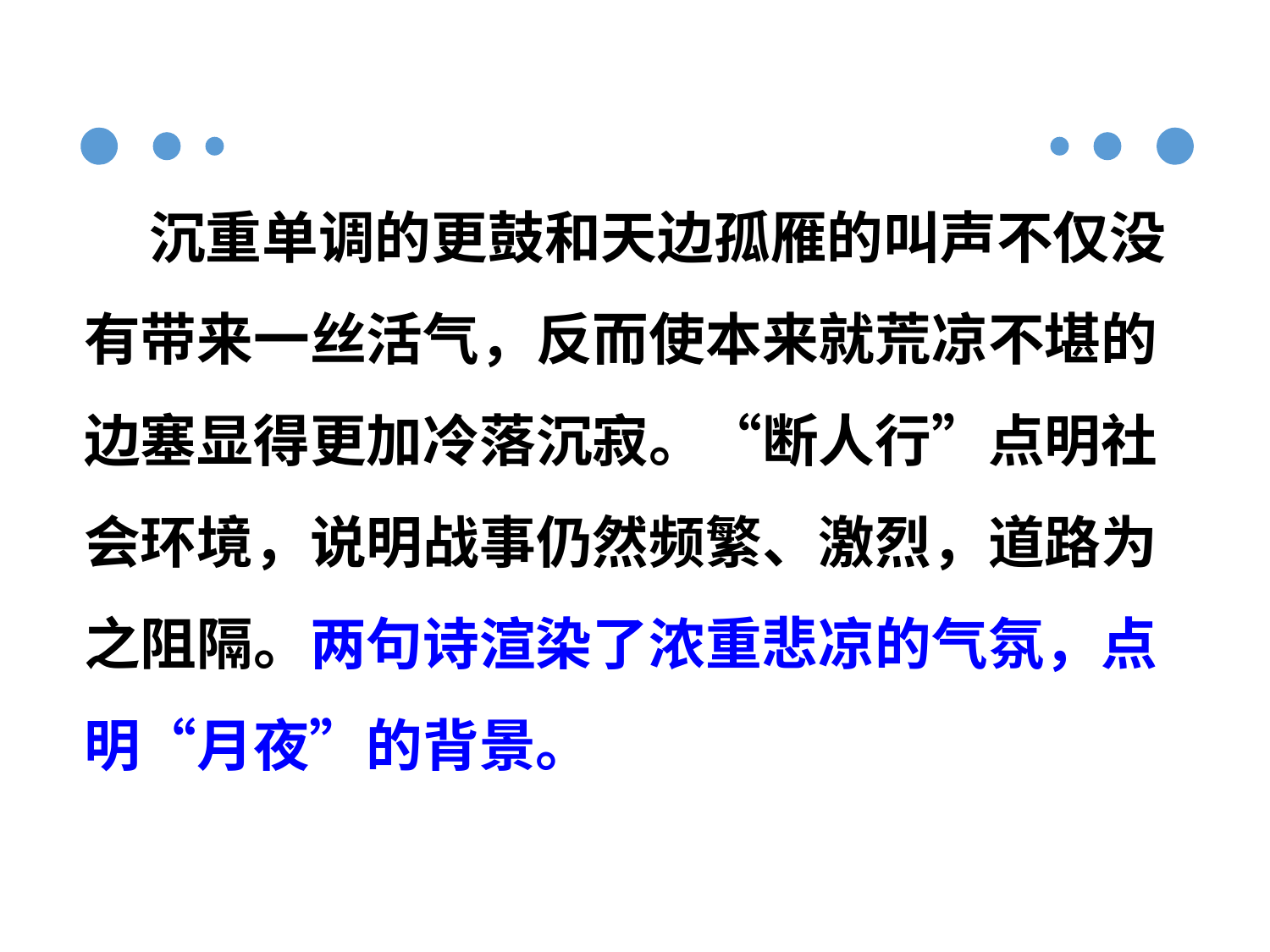

沉重单调的更鼓和天边孤雁的叫声不仅没有带来一丝活气，反而使本来就荒凉不堪的边塞显得更加冷落沉寂。“断人行”点明社会环境，说明战事仍然频繁、激烈，道路为之阻隔。两句诗渲染了浓重悲凉的气氛，点明“月夜”的背景。